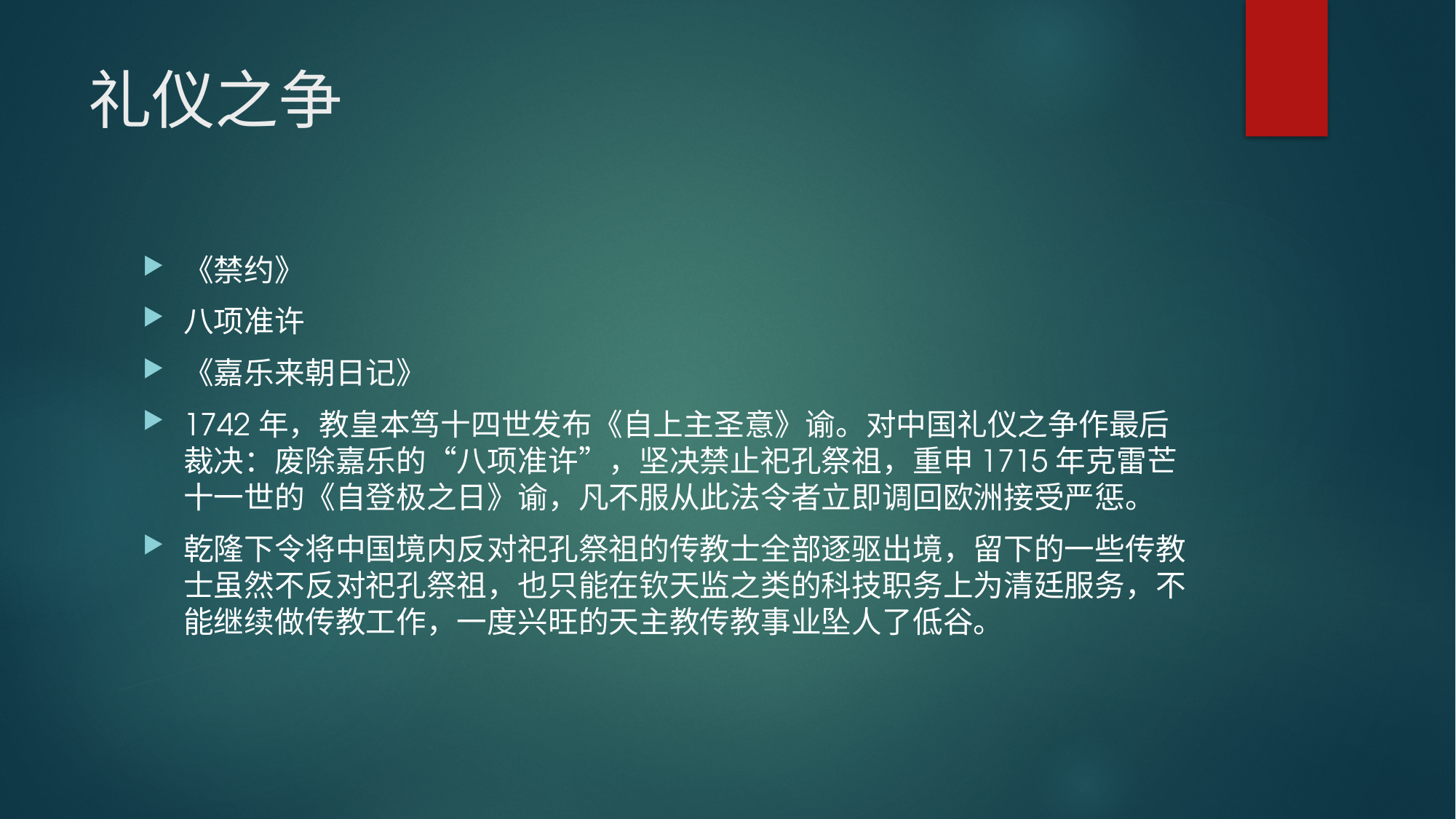

# 礼仪之争
《禁约》
八项准许
《嘉乐来朝日记》
1742年，教皇本笃十四世发布《自上主圣意》谕。对中国礼仪之争作最后裁决：废除嘉乐的“八项准许”，坚决禁止祀孔祭祖，重申1715年克雷芒十一世的《自登极之日》谕，凡不服从此法令者立即调回欧洲接受严惩。
乾隆下令将中国境内反对祀孔祭祖的传教士全部逐驱出境，留下的一些传教士虽然不反对祀孔祭祖，也只能在钦天监之类的科技职务上为清廷服务，不能继续做传教工作，一度兴旺的天主教传教事业坠人了低谷。